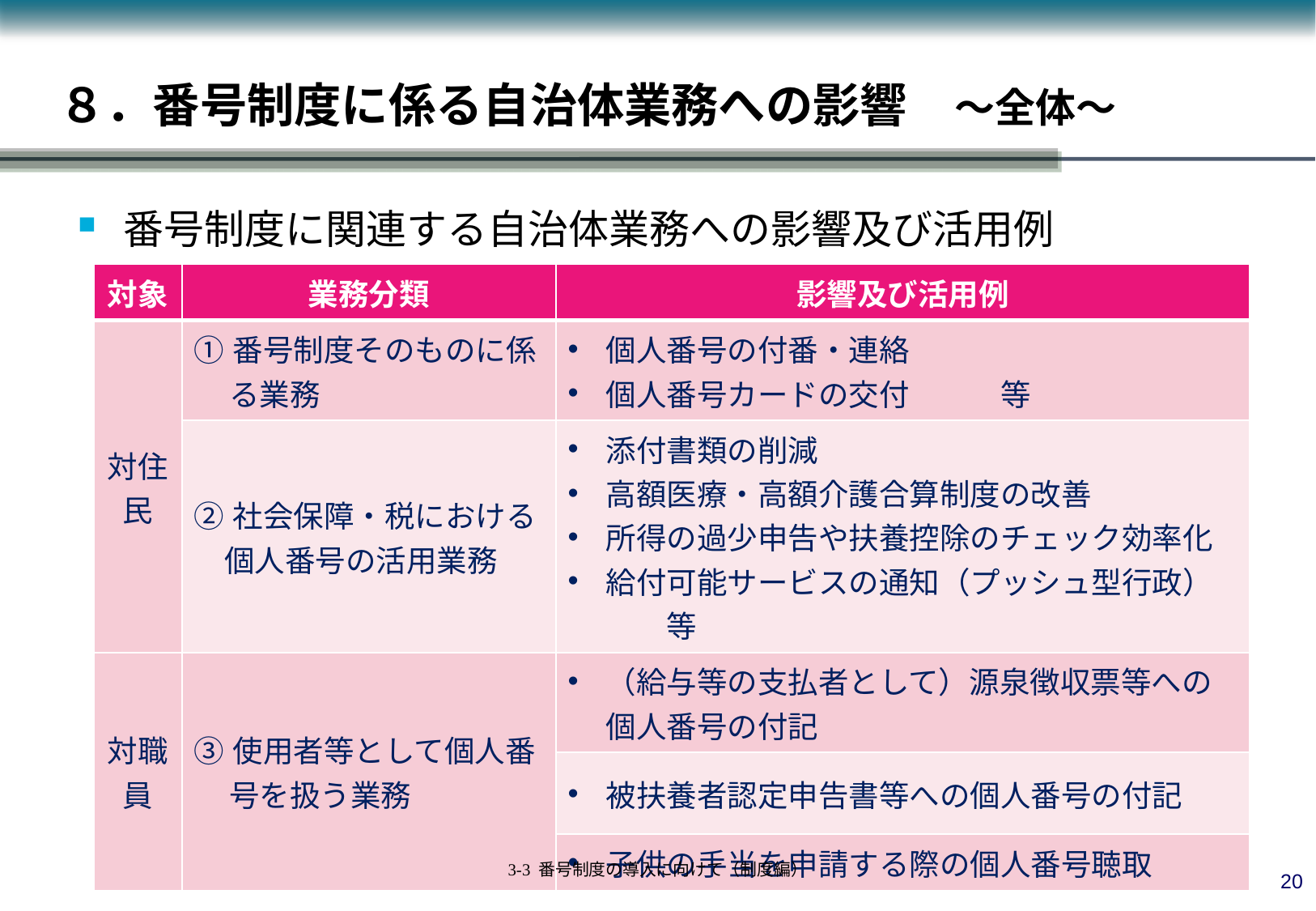

# ８．番号制度に係る自治体業務への影響　～全体～
番号制度に関連する自治体業務への影響及び活用例
| 対象 | 業務分類 | 影響及び活用例 |
| --- | --- | --- |
| 対住民 | ①番号制度そのものに係る業務 | 個人番号の付番・連絡 個人番号カードの交付　　　等 |
|  | ②社会保障・税における 　個人番号の活用業務 | 添付書類の削減 高額医療・高額介護合算制度の改善 所得の過少申告や扶養控除のチェック効率化 給付可能サービスの通知（プッシュ型行政）　　等 |
| 対職員 | ③使用者等として個人番号を扱う業務 | （給与等の支払者として）源泉徴収票等への個人番号の付記 |
|  |  | 被扶養者認定申告書等への個人番号の付記 |
|  |  | 子供の手当を申請する際の個人番号聴取 |
20
3-3 番号制度の導入に向けて（制度編）